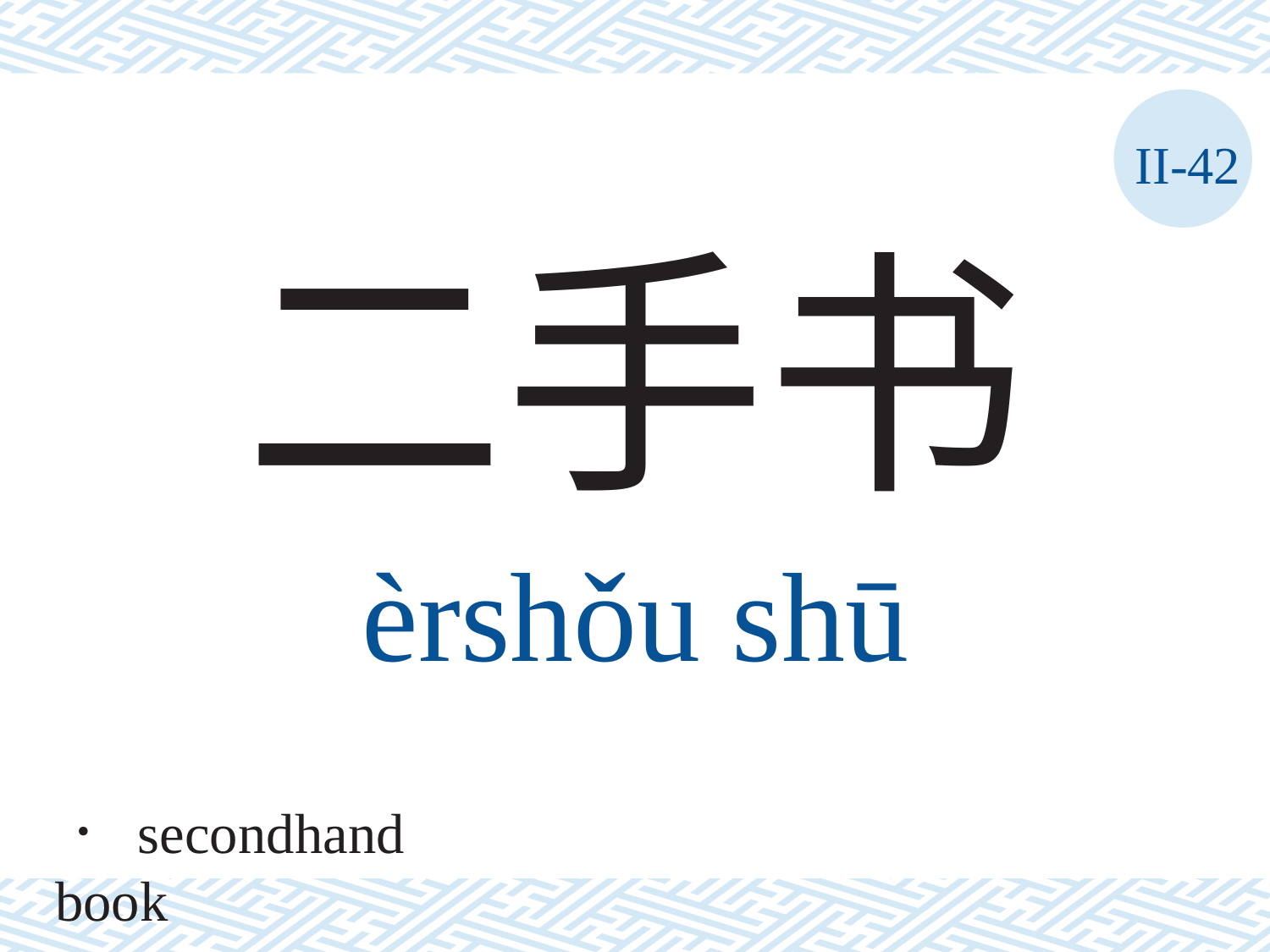

II-42
二手书
èrshǒu	shū
． secondhand book